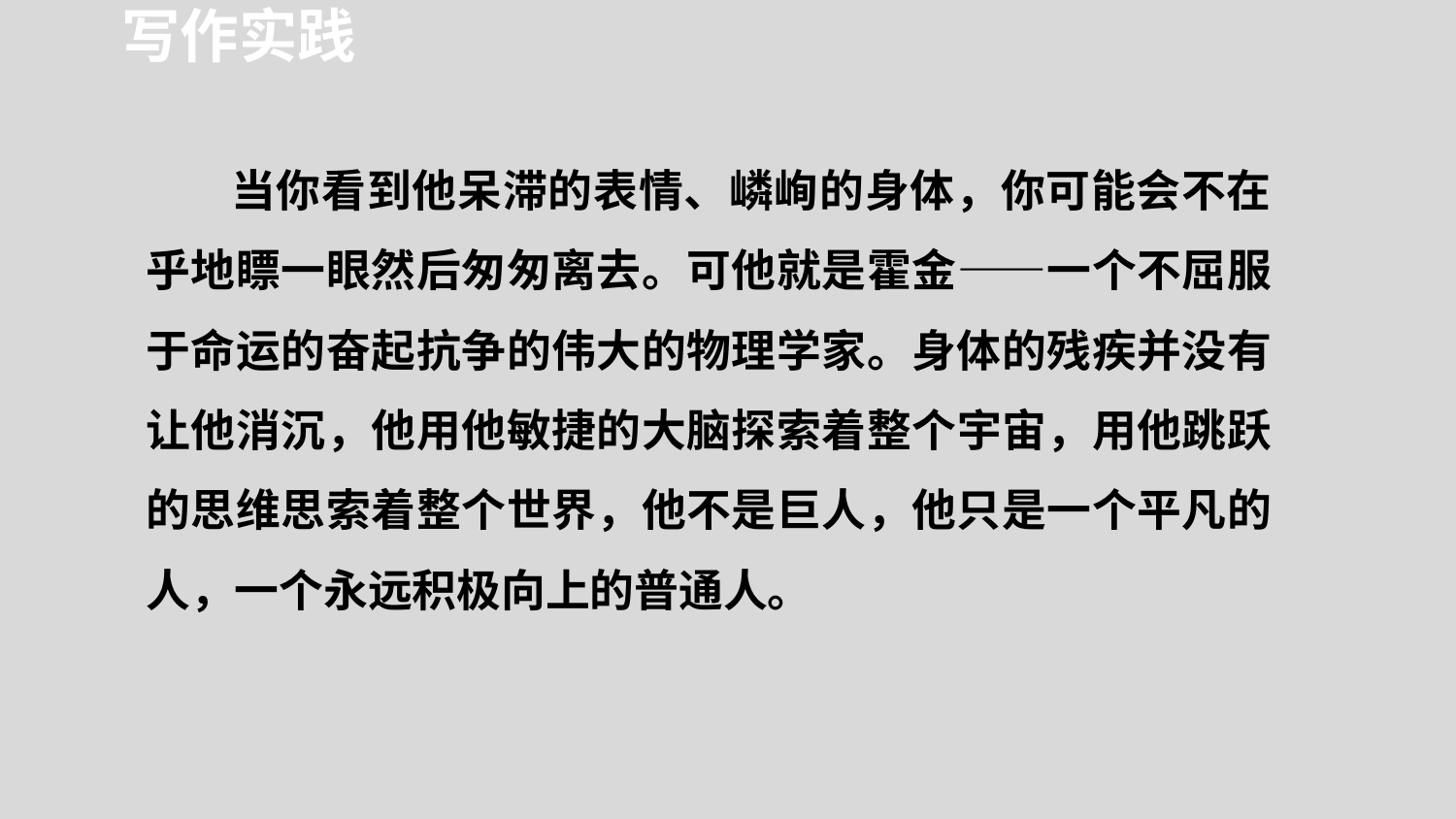

写作实践
当你看到他呆滞的表情、嶙峋的身体，你可能会不在乎地瞟一眼然后匆匆离去。可他就是霍金——一个不屈服于命运的奋起抗争的伟大的物理学家。身体的残疾并没有让他消沉，他用他敏捷的大脑探索着整个宇宙，用他跳跃的思维思索着整个世界，他不是巨人，他只是一个平凡的人，一个永远积极向上的普通人。